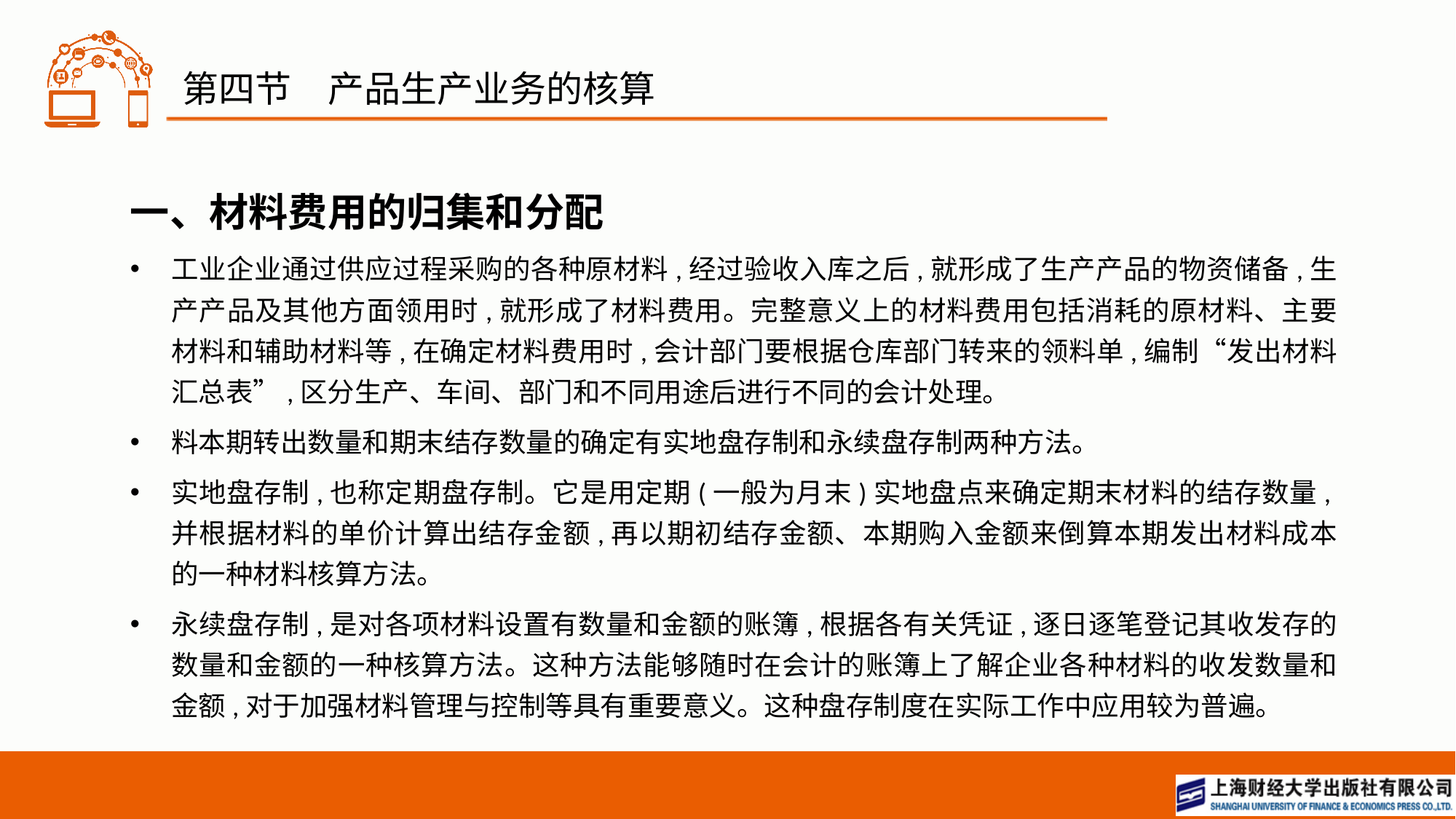

# 第四节　产品生产业务的核算
一、材料费用的归集和分配
工业企业通过供应过程采购的各种原材料,经过验收入库之后,就形成了生产产品的物资储备,生产产品及其他方面领用时,就形成了材料费用。完整意义上的材料费用包括消耗的原材料、主要材料和辅助材料等,在确定材料费用时,会计部门要根据仓库部门转来的领料单,编制“发出材料汇总表”,区分生产、车间、部门和不同用途后进行不同的会计处理。
料本期转出数量和期末结存数量的确定有实地盘存制和永续盘存制两种方法。
实地盘存制,也称定期盘存制。它是用定期(一般为月末)实地盘点来确定期末材料的结存数量,并根据材料的单价计算出结存金额,再以期初结存金额、本期购入金额来倒算本期发出材料成本的一种材料核算方法。
永续盘存制,是对各项材料设置有数量和金额的账簿,根据各有关凭证,逐日逐笔登记其收发存的数量和金额的一种核算方法。这种方法能够随时在会计的账簿上了解企业各种材料的收发数量和金额,对于加强材料管理与控制等具有重要意义。这种盘存制度在实际工作中应用较为普遍。